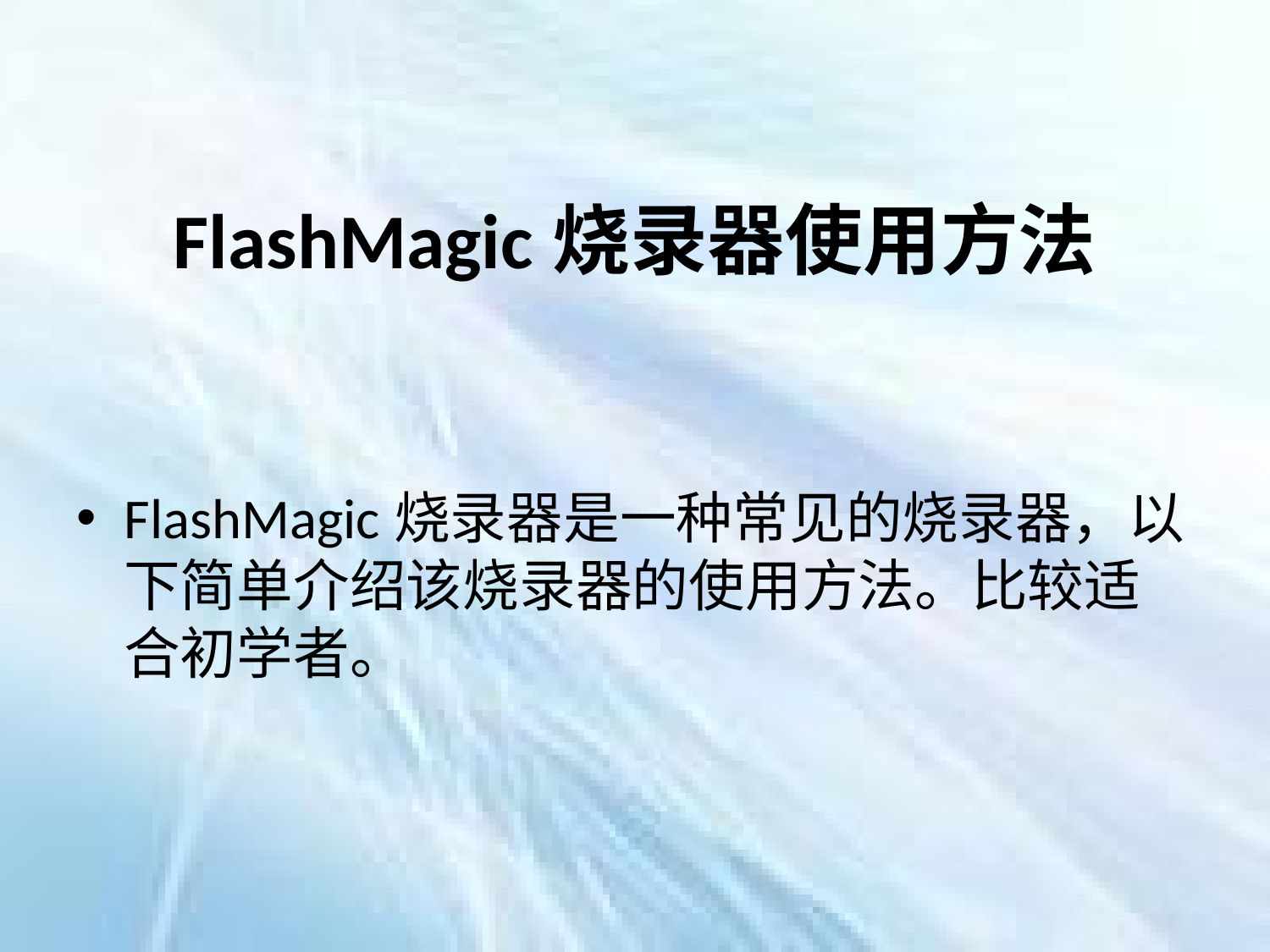

# FlashMagic烧录器使用方法
FlashMagic烧录器是一种常见的烧录器，以下简单介绍该烧录器的使用方法。比较适合初学者。